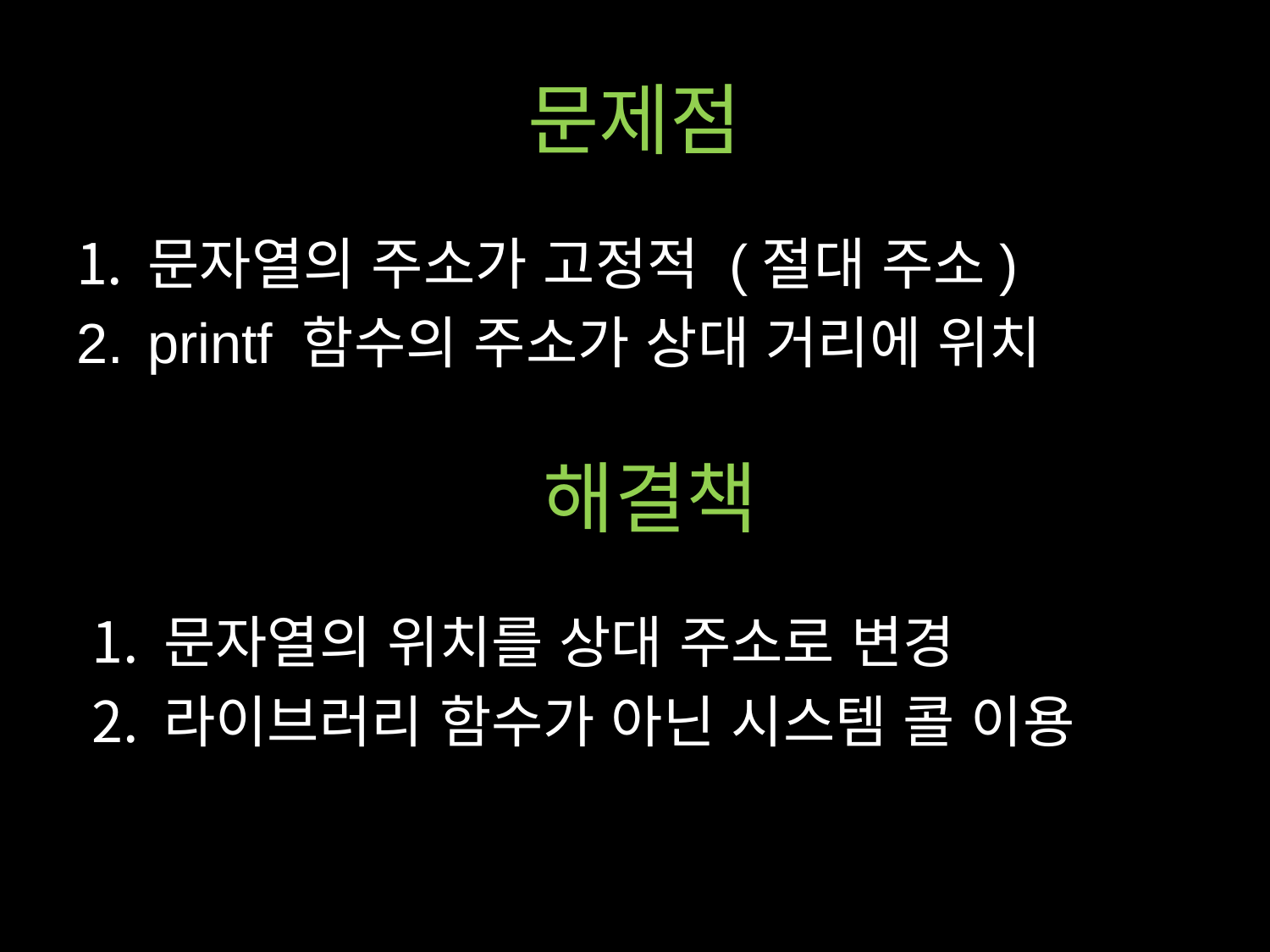

# 문제점
문자열의 주소가 고정적 (절대 주소)
printf 함수의 주소가 상대 거리에 위치

해결책
문자열의 위치를 상대 주소로 변경
라이브러리 함수가 아닌 시스템 콜 이용